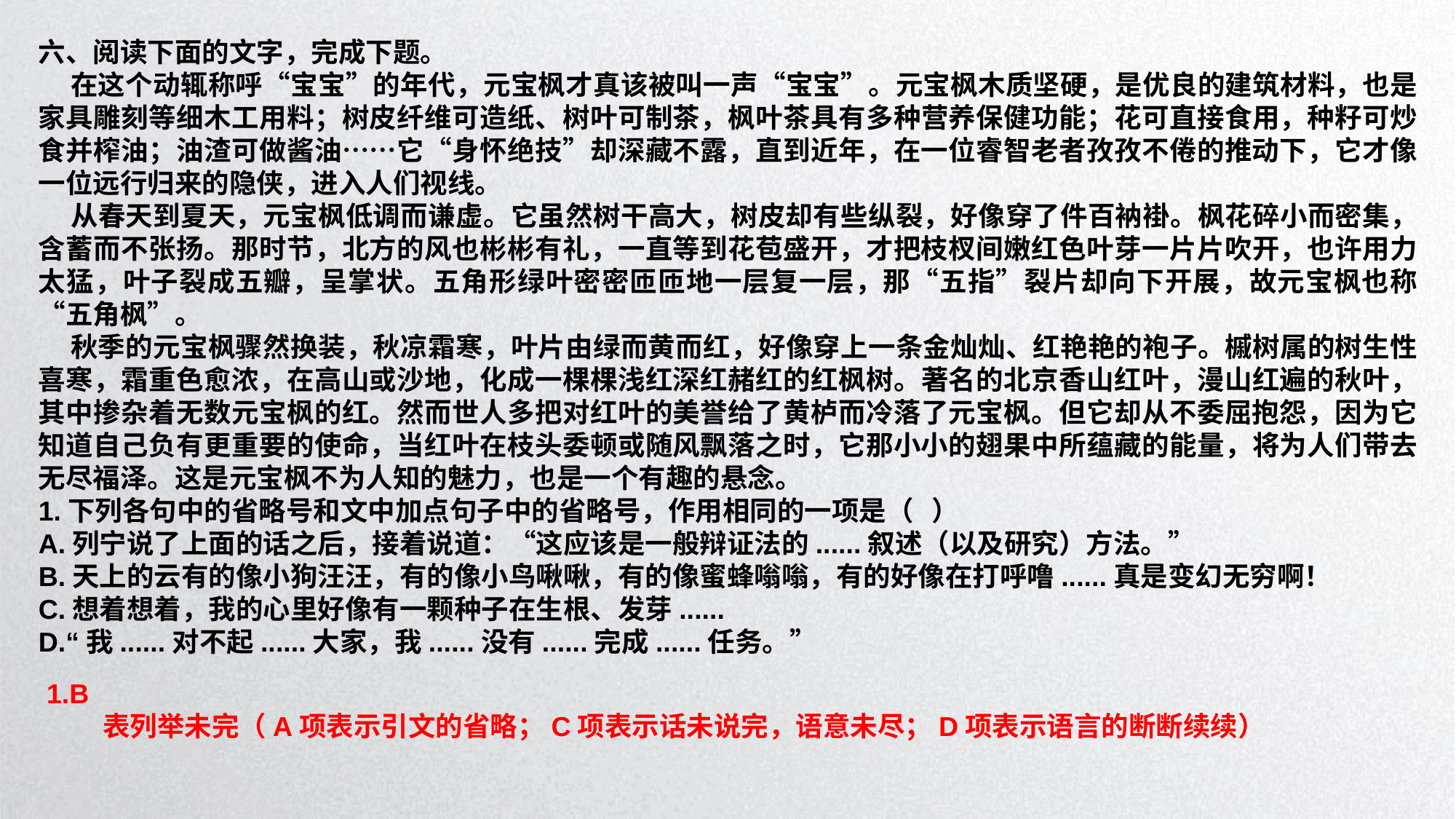

六、阅读下面的文字，完成下题。
    在这个动辄称呼“宝宝”的年代，元宝枫才真该被叫一声“宝宝”。元宝枫木质坚硬，是优良的建筑材料，也是家具雕刻等细木工用料；树皮纤维可造纸、树叶可制茶，枫叶茶具有多种营养保健功能；花可直接食用，种籽可炒食并榨油；油渣可做酱油……它“身怀绝技”却深藏不露，直到近年，在一位睿智老者孜孜不倦的推动下，它才像一位远行归来的隐侠，进入人们视线。
    从春天到夏天，元宝枫低调而谦虚。它虽然树干高大，树皮却有些纵裂，好像穿了件百衲褂。枫花碎小而密集，含蓄而不张扬。那时节，北方的风也彬彬有礼，一直等到花苞盛开，才把枝杈间嫩红色叶芽一片片吹开，也许用力太猛，叶子裂成五瓣，呈掌状。五角形绿叶密密匝匝地一层复一层，那“五指”裂片却向下开展，故元宝枫也称“五角枫”。
    秋季的元宝枫骤然换装，秋凉霜寒，叶片由绿而黄而红，好像穿上一条金灿灿、红艳艳的袍子。槭树属的树生性喜寒，霜重色愈浓，在高山或沙地，化成一棵棵浅红深红赭红的红枫树。著名的北京香山红叶，漫山红遍的秋叶，其中掺杂着无数元宝枫的红。然而世人多把对红叶的美誉给了黄栌而冷落了元宝枫。但它却从不委屈抱怨，因为它知道自己负有更重要的使命，当红叶在枝头委顿或随风飘落之时，它那小小的翅果中所蕴藏的能量，将为人们带去无尽福泽。这是元宝枫不为人知的魅力，也是一个有趣的悬念。
1.下列各句中的省略号和文中加点句子中的省略号，作用相同的一项是（   ）
A.列宁说了上面的话之后，接着说道：“这应该是一般辩证法的......叙述（以及研究）方法。”
B.天上的云有的像小狗汪汪，有的像小鸟啾啾，有的像蜜蜂嗡嗡，有的好像在打呼噜......真是变幻无穷啊！
C.想着想着，我的心里好像有一颗种子在生根、发芽......
D.“我......对不起......大家，我......没有......完成......任务。”
1.B
        表列举未完（A项表示引文的省略；C项表示话未说完，语意未尽；D项表示语言的断断续续）